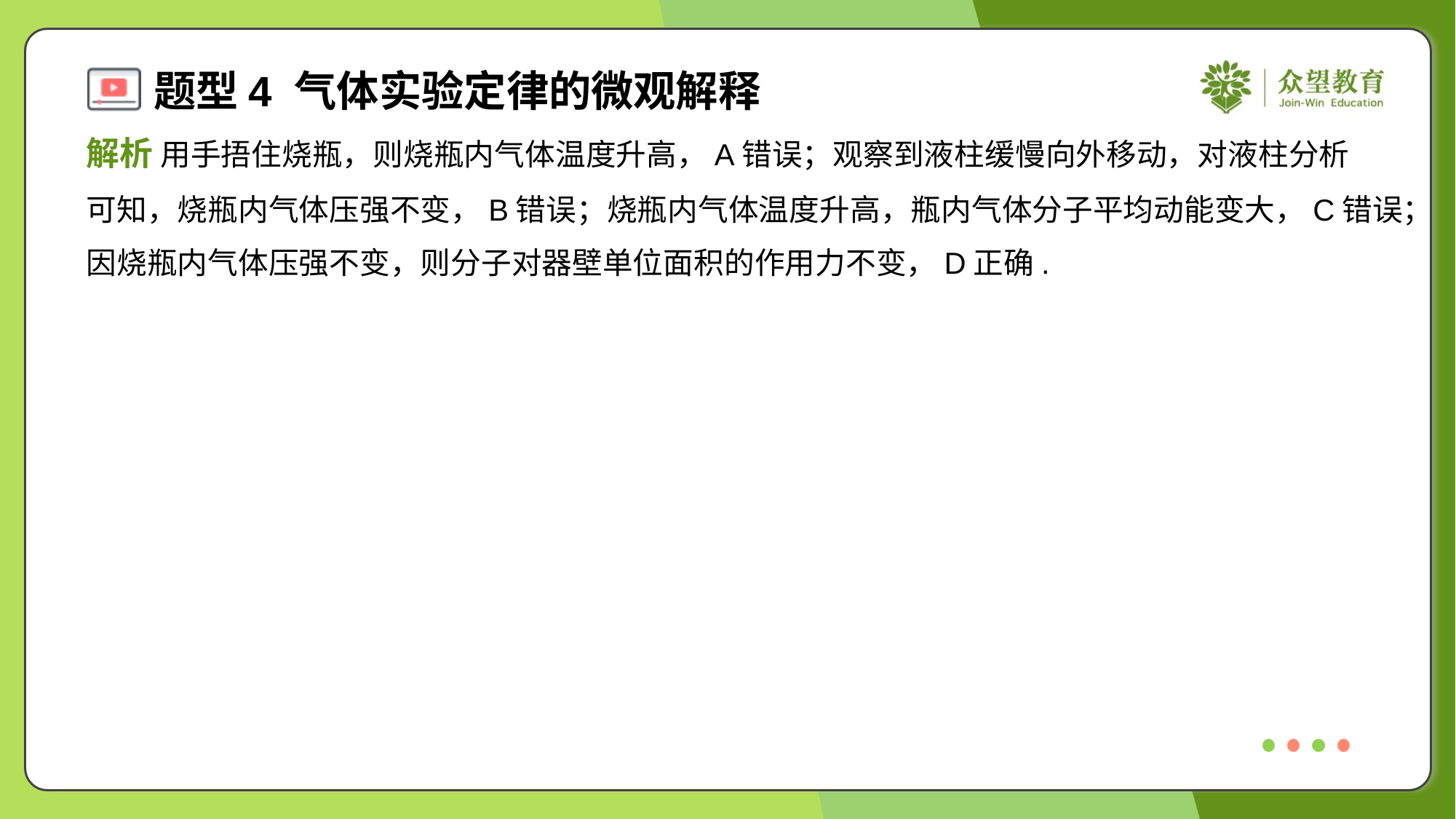

解析 用手捂住烧瓶，则烧瓶内气体温度升高，A错误；观察到液柱缓慢向外移动，对液柱分析
可知，烧瓶内气体压强不变，B错误；烧瓶内气体温度升高，瓶内气体分子平均动能变大，C错误；
因烧瓶内气体压强不变，则分子对器壁单位面积的作用力不变，D正确.